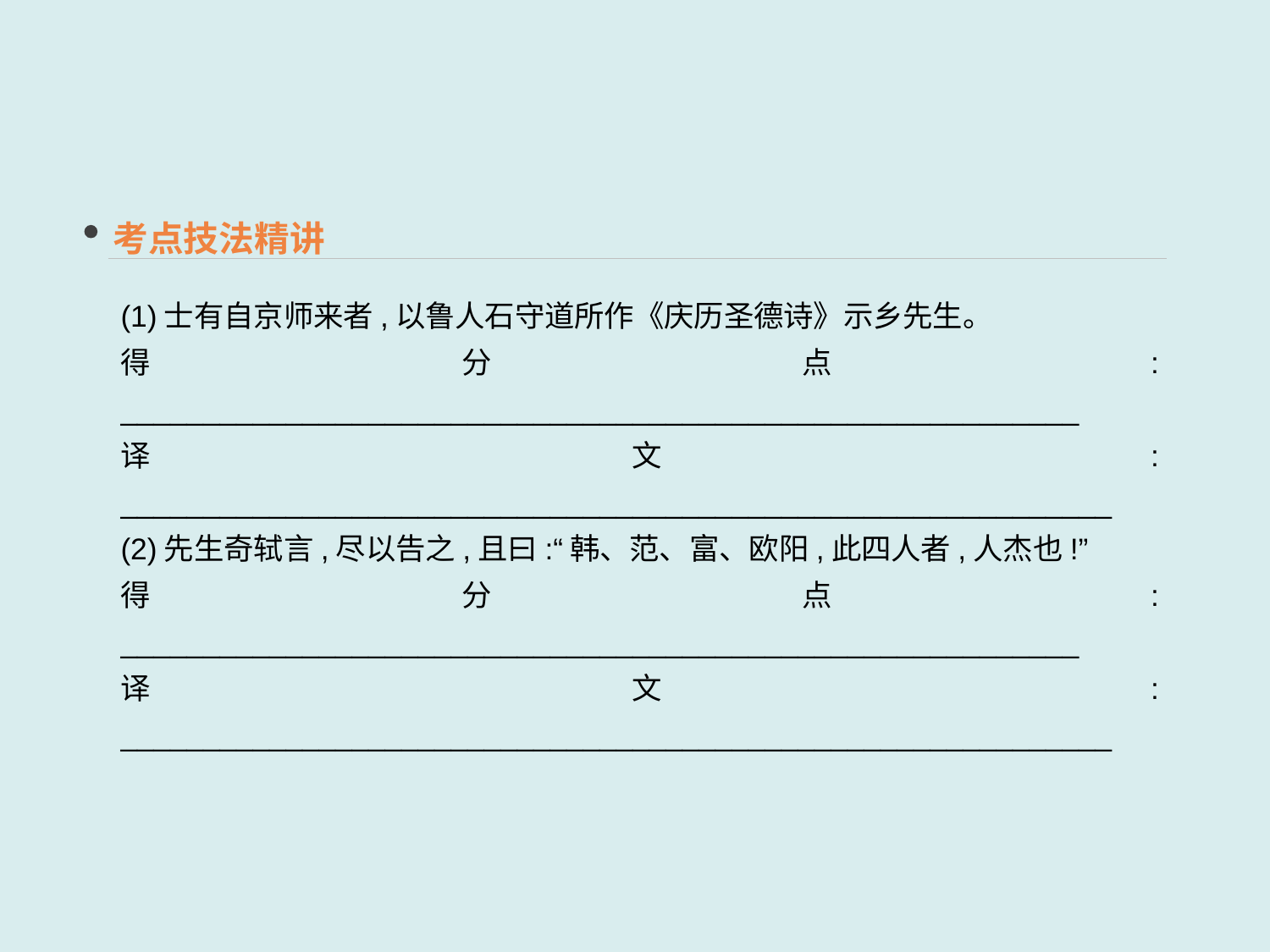

考点技法精讲

(1)士有自京师来者,以鲁人石守道所作《庆历圣德诗》示乡先生。
得分点: __________________________________________________________
译文: ____________________________________________________________
(2)先生奇轼言,尽以告之,且曰:“韩、范、富、欧阳,此四人者,人杰也!”
得分点: __________________________________________________________
译文: ____________________________________________________________